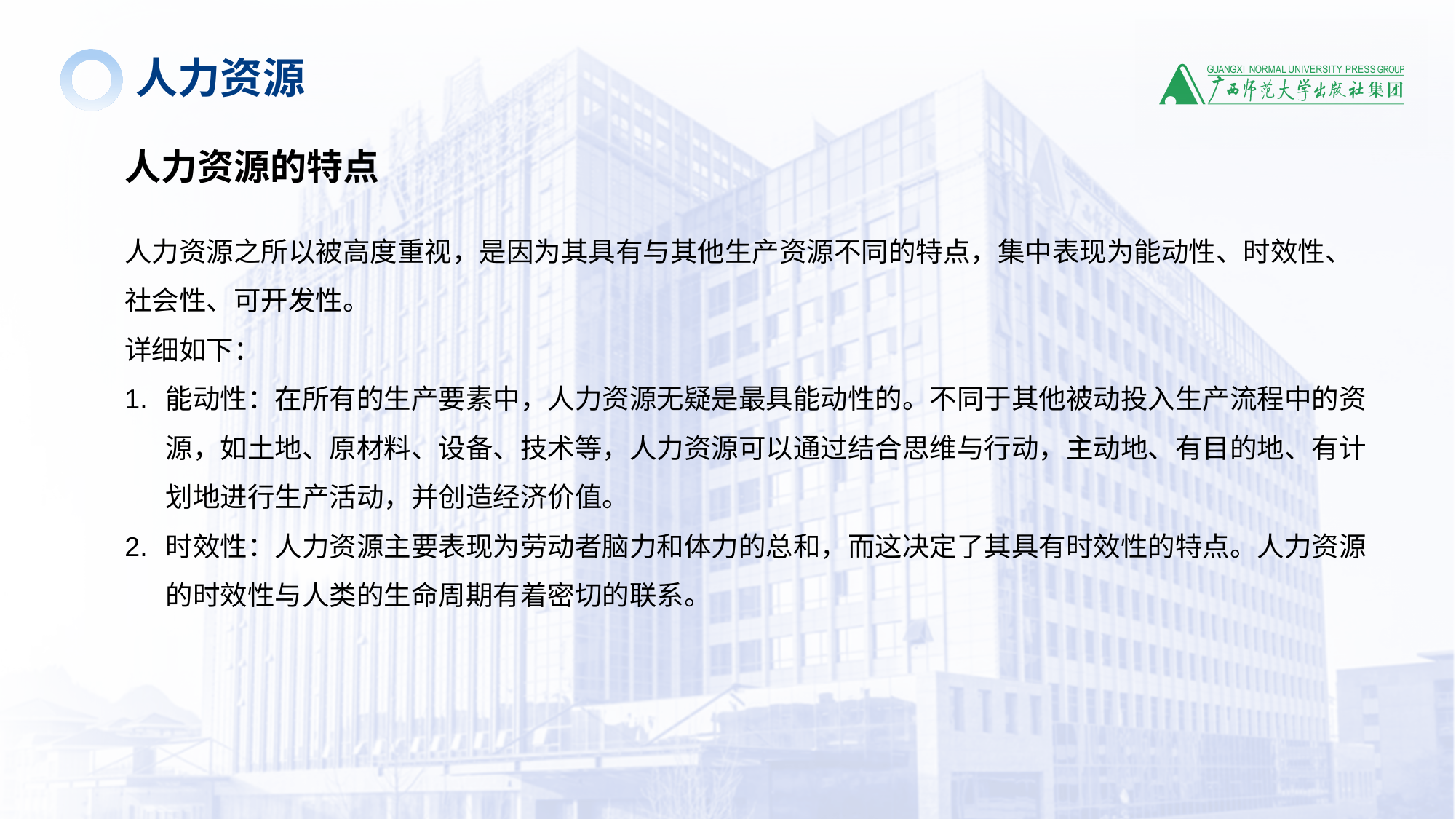

人力资源

人力资源的特点
人力资源之所以被高度重视，是因为其具有与其他生产资源不同的特点，集中表现为能动性、时效性、社会性、可开发性。
详细如下：
能动性：在所有的生产要素中，人力资源无疑是最具能动性的。不同于其他被动投入生产流程中的资源，如土地、原材料、设备、技术等，人力资源可以通过结合思维与行动，主动地、有目的地、有计划地进行生产活动，并创造经济价值。
时效性：人力资源主要表现为劳动者脑力和体力的总和，而这决定了其具有时效性的特点。人力资源的时效性与人类的生命周期有着密切的联系。